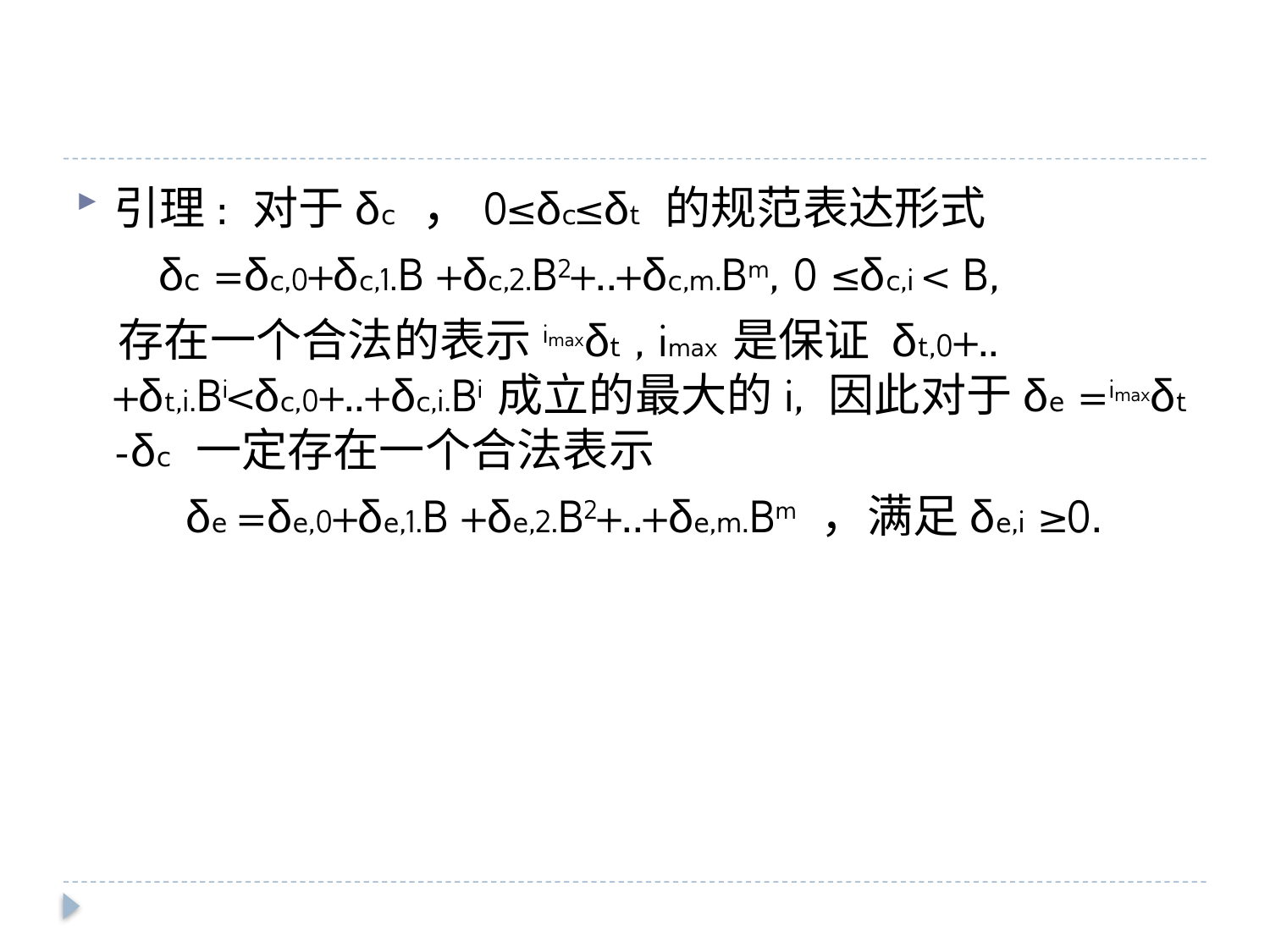

#
引理: 对于δc ，0≤δc≤δt 的规范表达形式
      δc =δc,0+δc,1.B +δc,2.B2+..+δc,m.Bm, 0 ≤δc,i < B,
   存在一个合法的表示imaxδt , imax 是保证 δt,0+..+δt,i.Bi<δc,0+..+δc,i.Bi 成立的最大的i, 因此对于δe =imaxδt −δc 一定存在一个合法表示
        δe =δe,0+δe,1.B +δe,2.B2+..+δe,m.Bm ，满足δe,i ≥0.